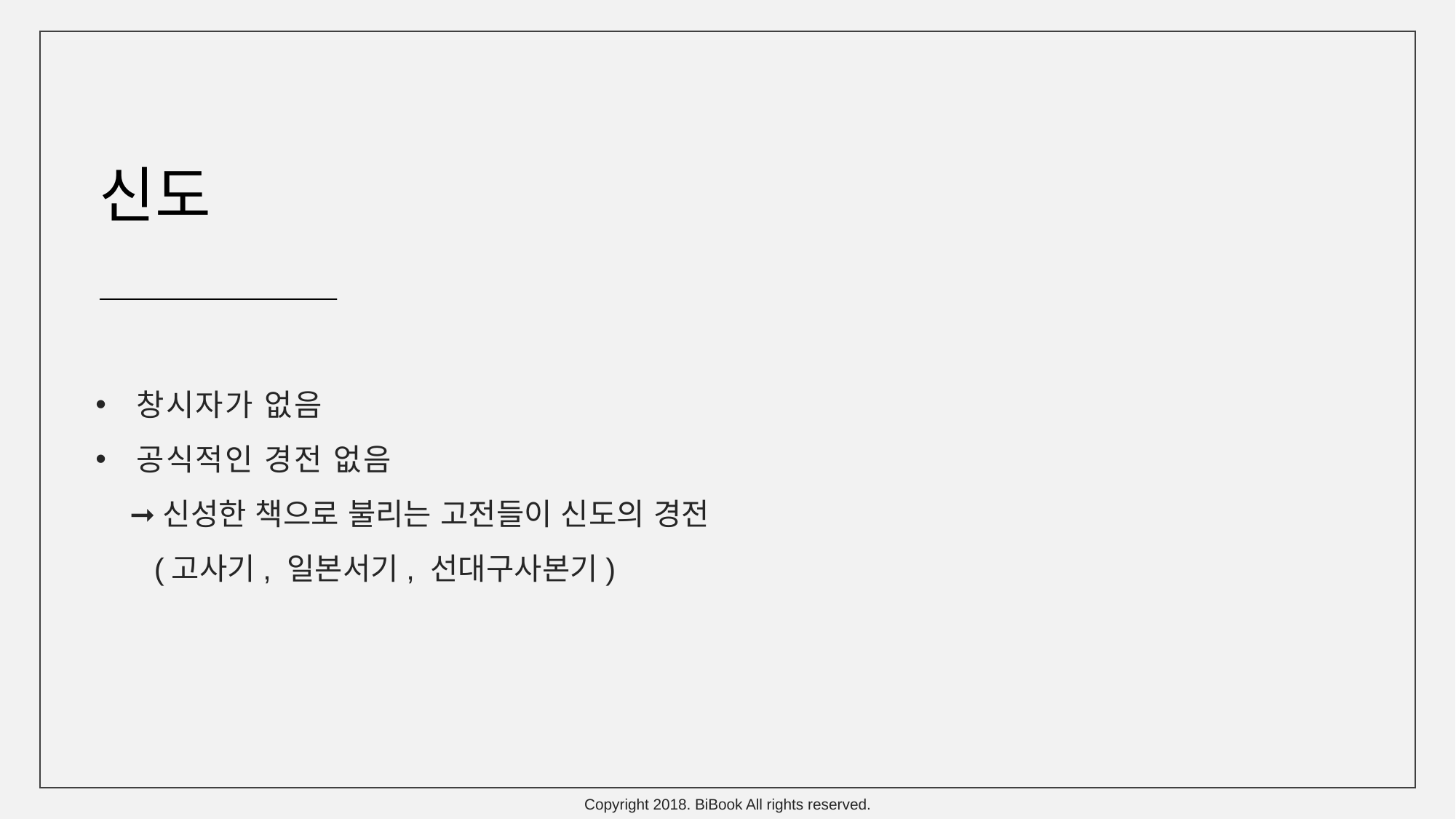

신도
창시자가 없음
공식적인 경전 없음
    ➞신성한 책으로 불리는 고전들이 신도의 경전
       (고사기, 일본서기, 선대구사본기)